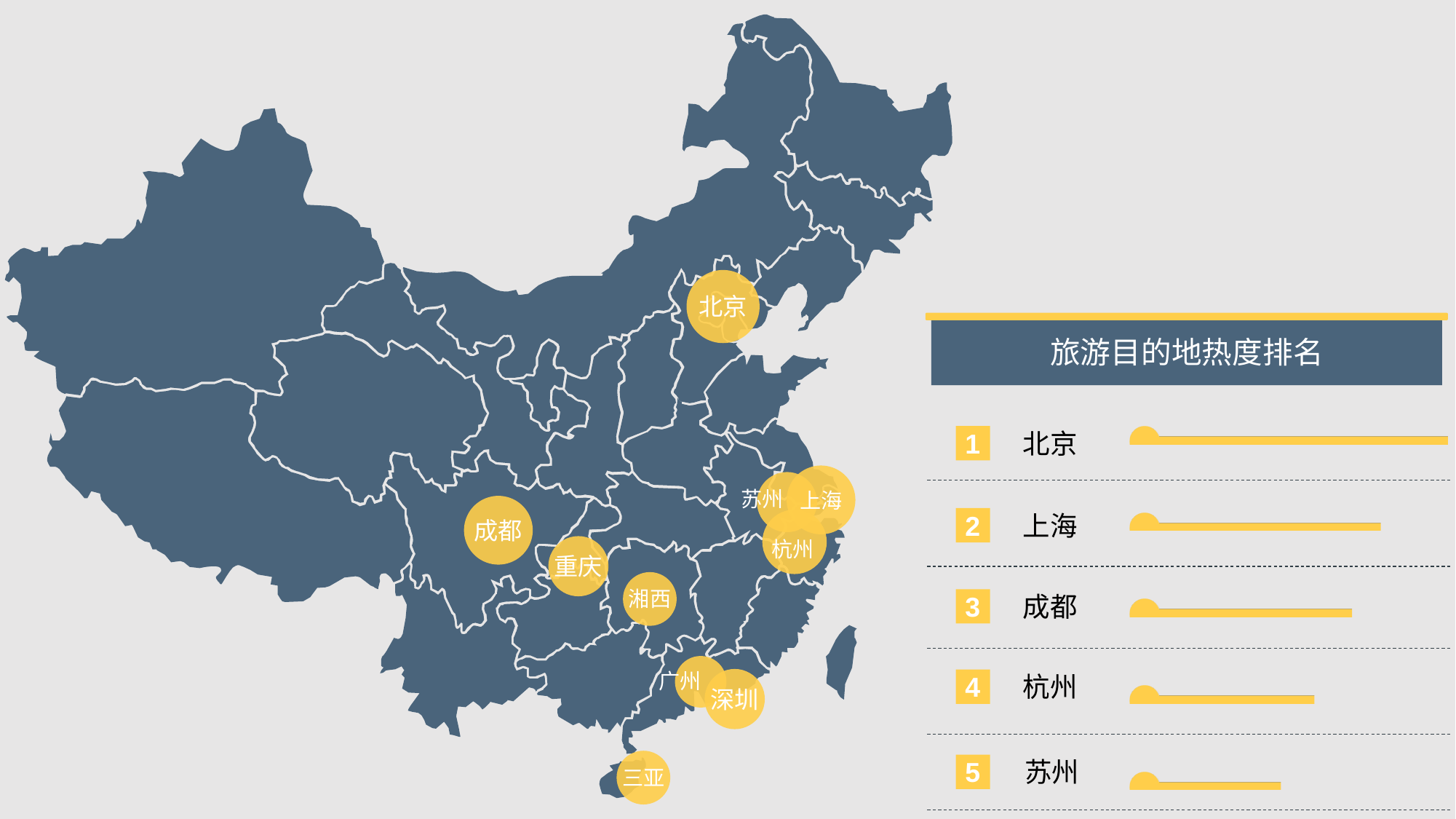

北京

旅游目的地热度排名

### Chart

| Category | 系列 1 | 列1 | 列2 |
|---|---|---|---|
| 苏州 | 55677.0 | None | None |
| 杭州 | 68006.0 | None | None |
| 成都 | 81845.0 | None | None |
| 上海 | 92373.0 | None | None |
| 北京 | 117075.0 | None | None |
1

北京

苏州
上海

2

上海

成都
杭州

重庆

湘西
3

成都

广州
4

杭州

深圳
5

苏州

三亚